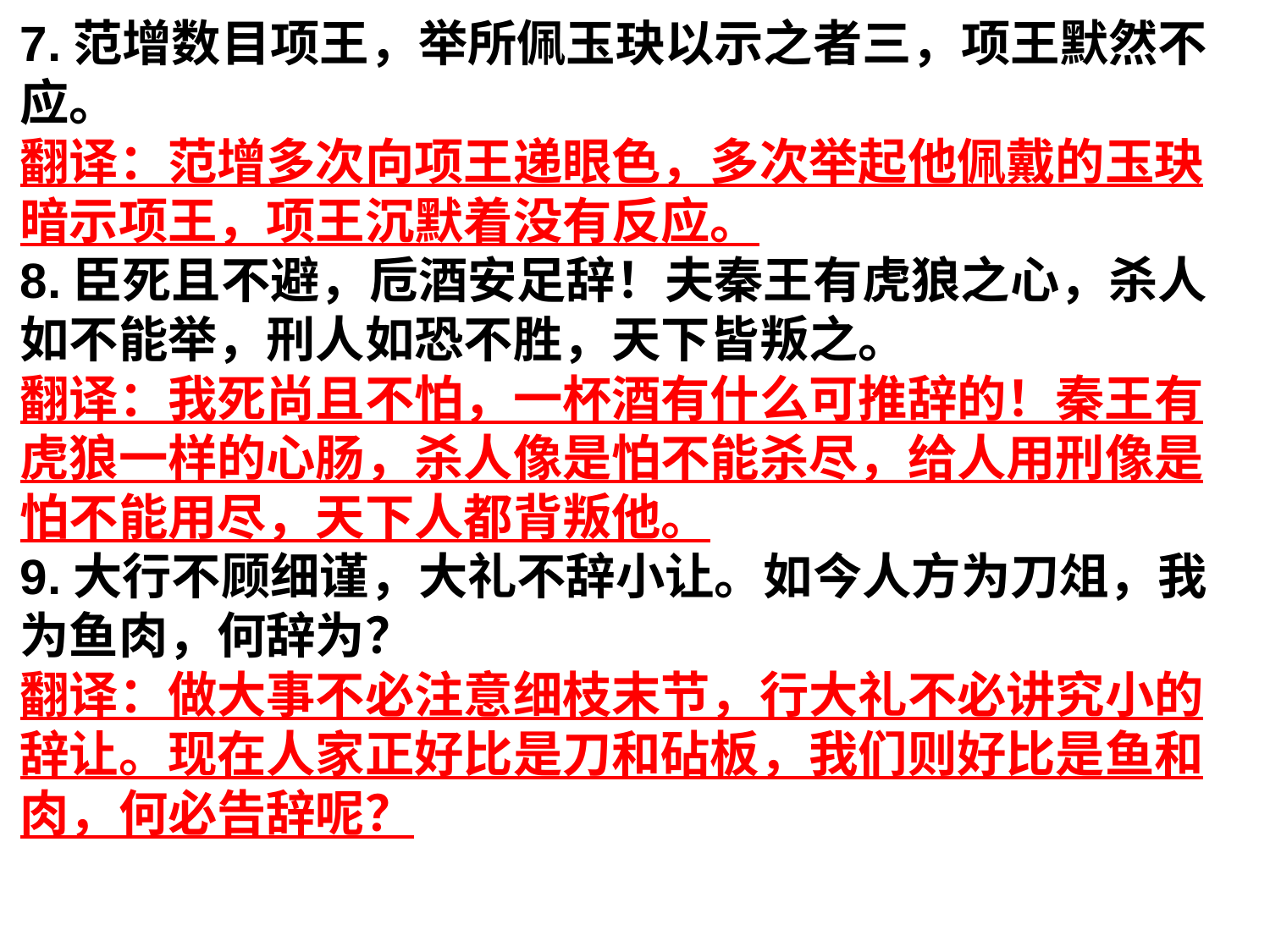

7.范增数目项王，举所佩玉玦以示之者三，项王默然不应。
翻译：范增多次向项王递眼色，多次举起他佩戴的玉玦暗示项王，项王沉默着没有反应。
8.臣死且不避，卮酒安足辞！夫秦王有虎狼之心，杀人如不能举，刑人如恐不胜，天下皆叛之。
翻译：我死尚且不怕，一杯酒有什么可推辞的！秦王有虎狼一样的心肠，杀人像是怕不能杀尽，给人用刑像是怕不能用尽，天下人都背叛他。
9.大行不顾细谨，大礼不辞小让。如今人方为刀俎，我为鱼肉，何辞为？
翻译：做大事不必注意细枝末节，行大礼不必讲究小的辞让。现在人家正好比是刀和砧板，我们则好比是鱼和肉，何必告辞呢？